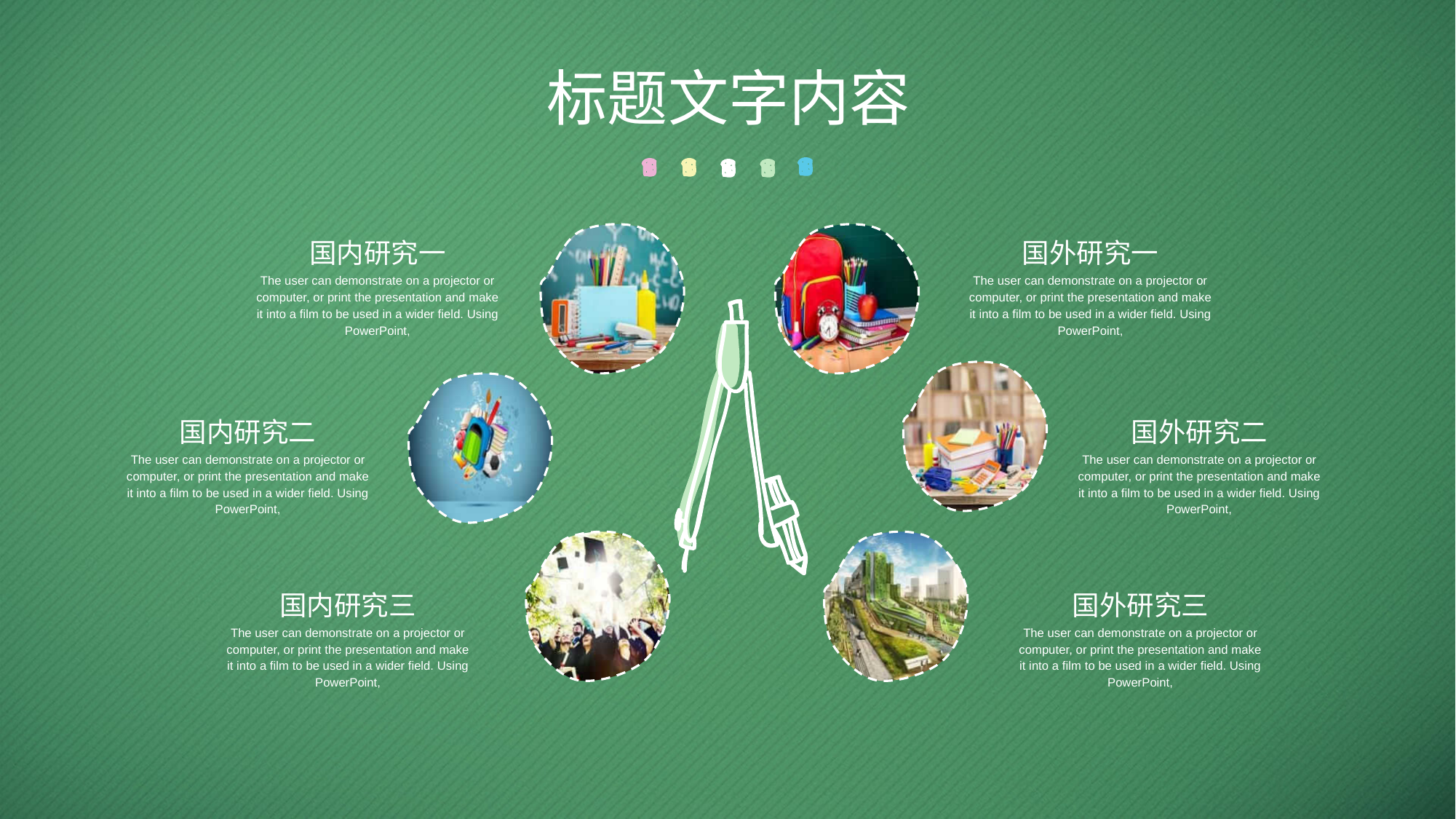

标题文字内容

国内研究一
The user can demonstrate on a projector or computer, or print the presentation and make it into a film to be used in a wider field. Using PowerPoint,
国外研究一
The user can demonstrate on a projector or computer, or print the presentation and make it into a film to be used in a wider field. Using PowerPoint,

国内研究二
The user can demonstrate on a projector or computer, or print the presentation and make it into a film to be used in a wider field. Using PowerPoint,
国外研究二
The user can demonstrate on a projector or computer, or print the presentation and make it into a film to be used in a wider field. Using PowerPoint,

国内研究三
The user can demonstrate on a projector or computer, or print the presentation and make it into a film to be used in a wider field. Using PowerPoint,
国外研究三
The user can demonstrate on a projector or computer, or print the presentation and make it into a film to be used in a wider field. Using PowerPoint,